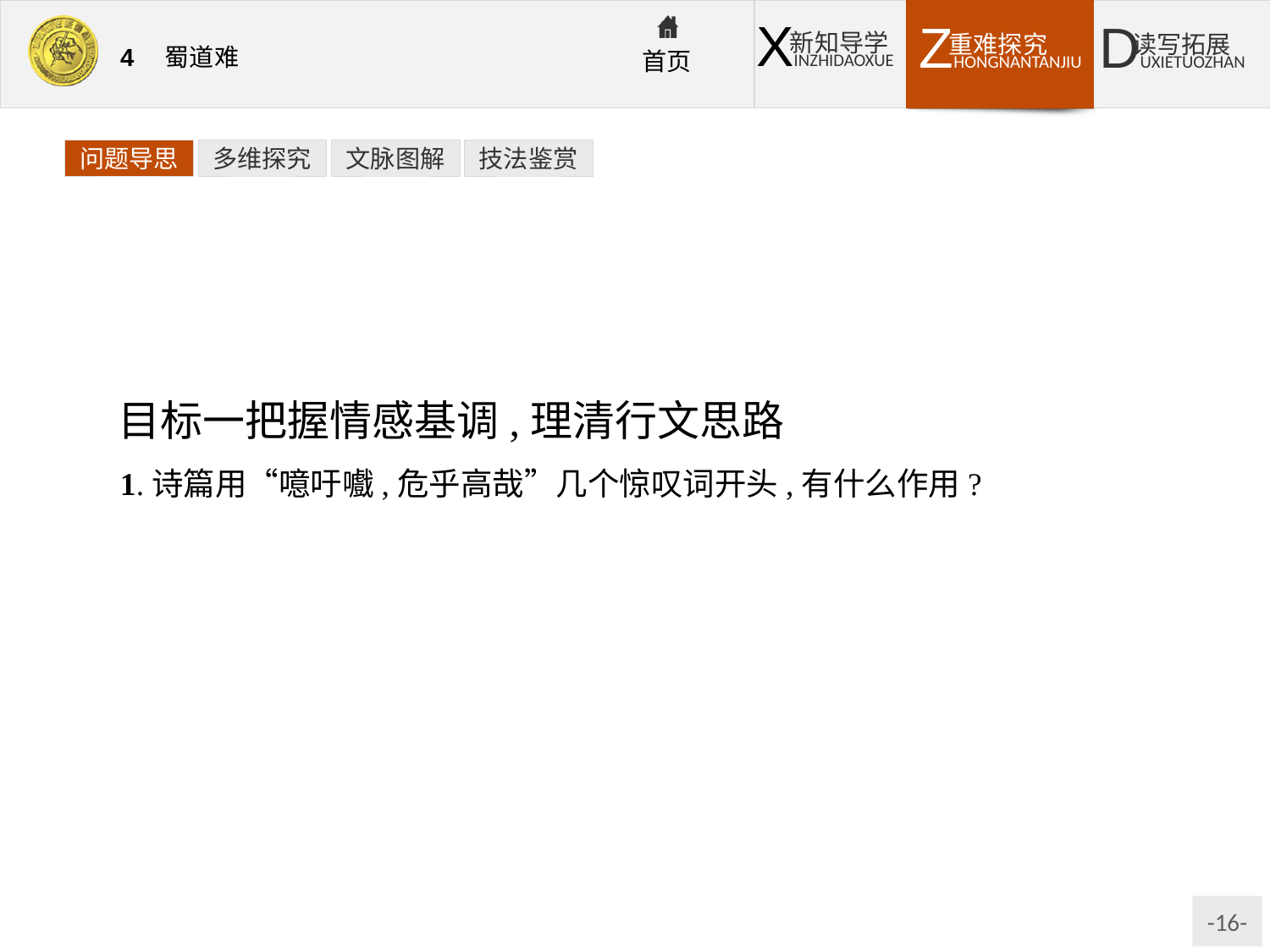

问题导思
多维探究
文脉图解
技法鉴赏
目标一把握情感基调,理清行文思路
1.诗篇用“噫吁嚱,危乎高哉”几个惊叹词开头,有什么作用?
提示:“噫吁嚱”“乎”“哉”这些惊叹词的连续使用,表现了诗人吐纳山川的宽广胸怀,奠定了全诗的感情基调。